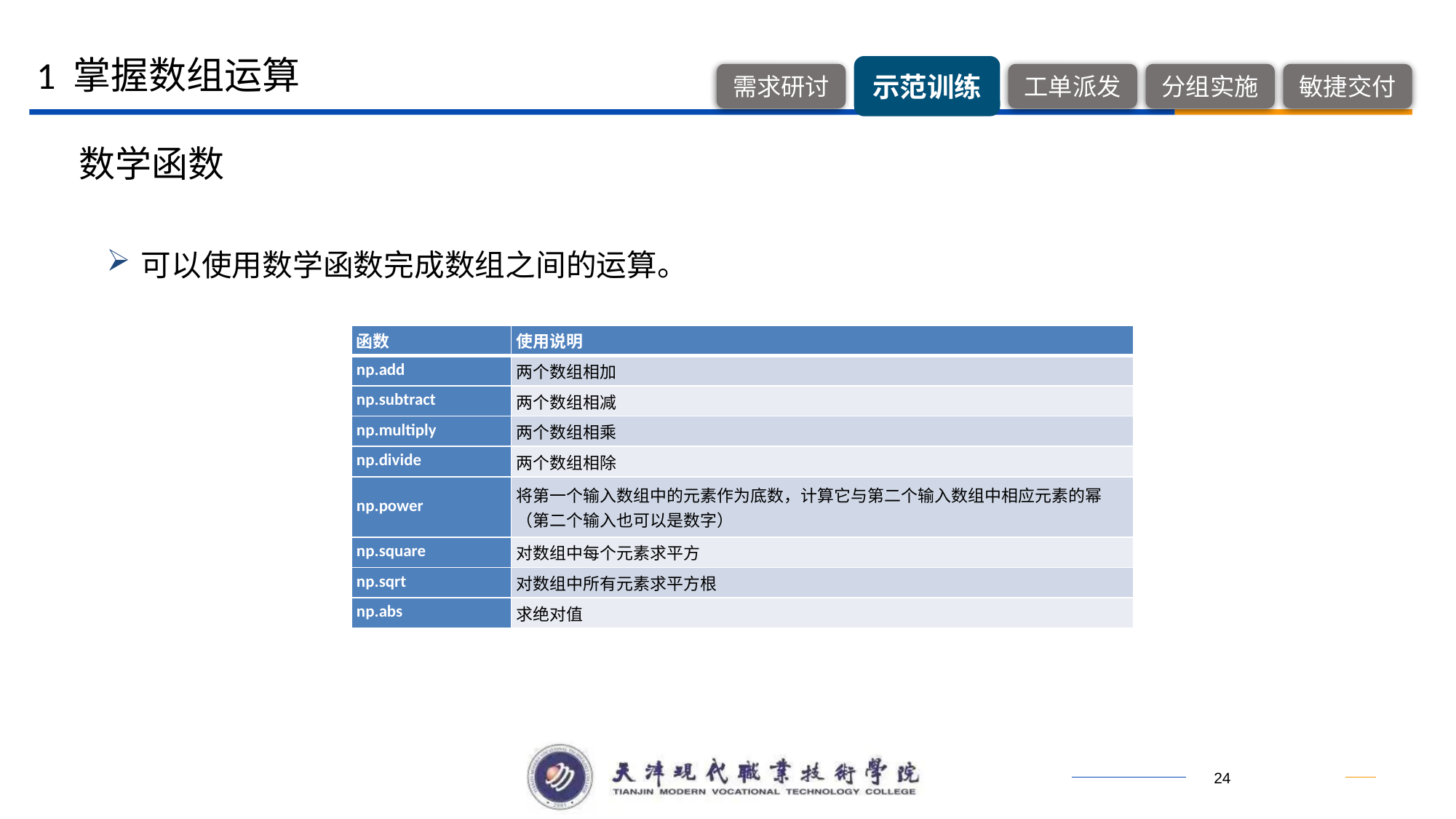

1 掌握数组运算

数学函数
可以使用数学函数完成数组之间的运算。
| 函数 | 使用说明 |
| --- | --- |
| np.add | 两个数组相加 |
| np.subtract | 两个数组相减 |
| np.multiply | 两个数组相乘 |
| np.divide | 两个数组相除 |
| np.power | 将第一个输入数组中的元素作为底数，计算它与第二个输入数组中相应元素的幂（第二个输入也可以是数字） |
| np.square | 对数组中每个元素求平方 |
| np.sqrt | 对数组中所有元素求平方根 |
| np.abs | 求绝对值 |